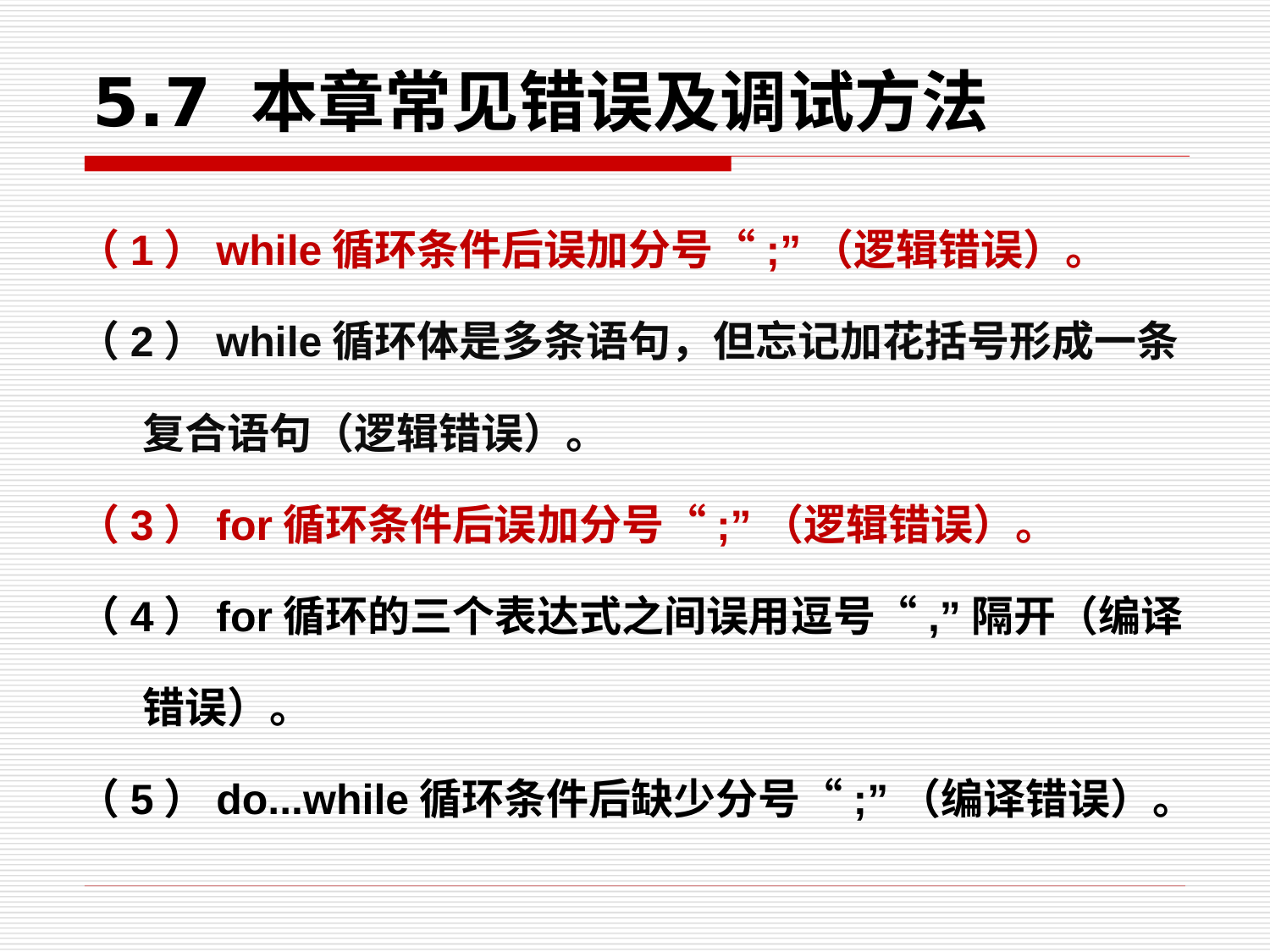

# 5.7 本章常见错误及调试方法
（1）while循环条件后误加分号“;”（逻辑错误）。
（2）while循环体是多条语句，但忘记加花括号形成一条复合语句（逻辑错误）。
（3）for循环条件后误加分号“;”（逻辑错误）。
（4）for循环的三个表达式之间误用逗号“,”隔开（编译错误）。
（5）do...while循环条件后缺少分号“;”（编译错误）。